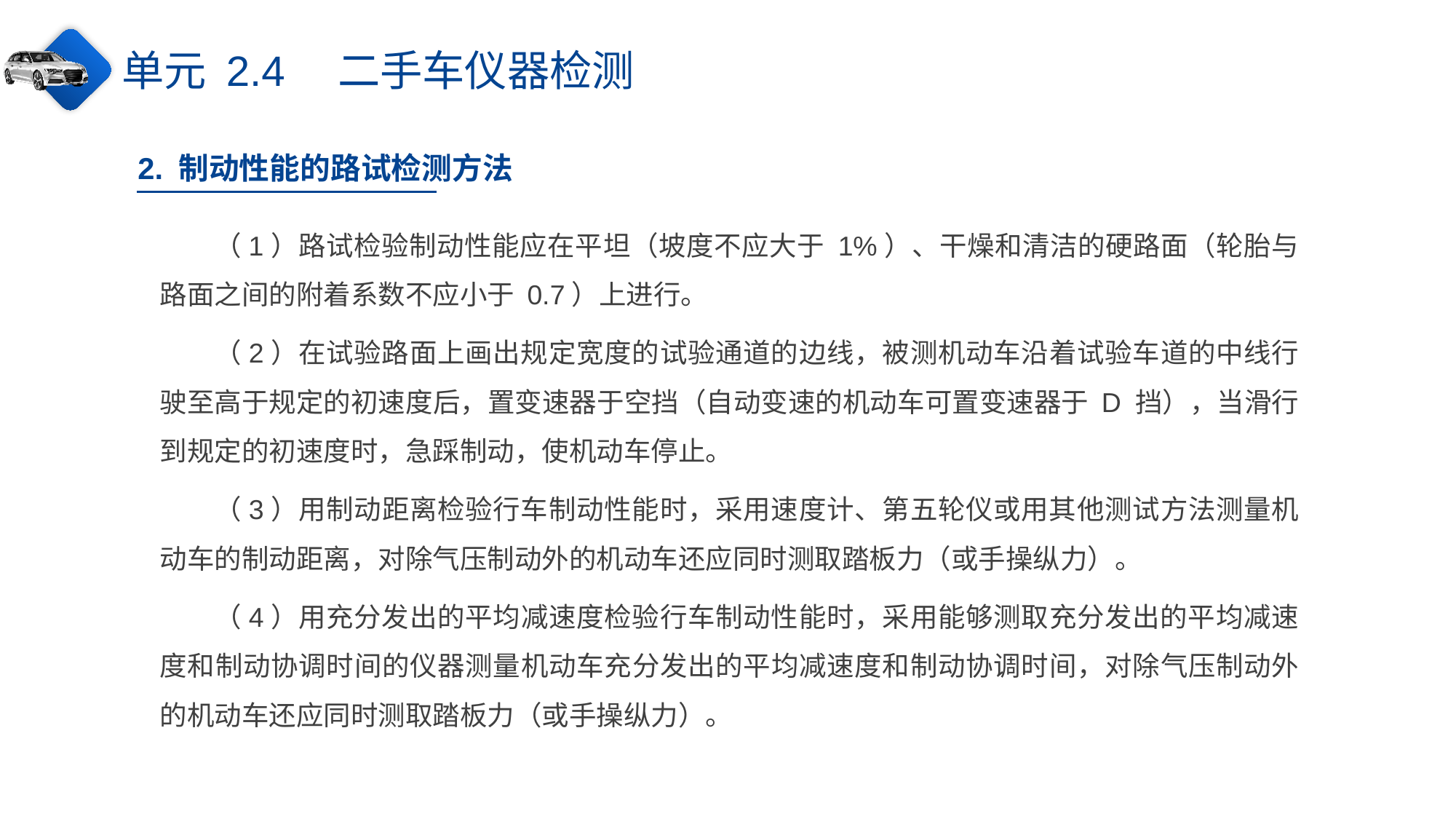

单元 2.4　二手车仪器检测
2. 制动性能的路试检测方法
（1）路试检验制动性能应在平坦（坡度不应大于 1%）、干燥和清洁的硬路面（轮胎与路面之间的附着系数不应小于 0.7）上进行。
（2）在试验路面上画出规定宽度的试验通道的边线，被测机动车沿着试验车道的中线行驶至高于规定的初速度后，置变速器于空挡（自动变速的机动车可置变速器于 D 挡），当滑行到规定的初速度时，急踩制动，使机动车停止。
（3）用制动距离检验行车制动性能时，采用速度计、第五轮仪或用其他测试方法测量机动车的制动距离，对除气压制动外的机动车还应同时测取踏板力（或手操纵力）。
（4）用充分发出的平均减速度检验行车制动性能时，采用能够测取充分发出的平均减速度和制动协调时间的仪器测量机动车充分发出的平均减速度和制动协调时间，对除气压制动外的机动车还应同时测取踏板力（或手操纵力）。